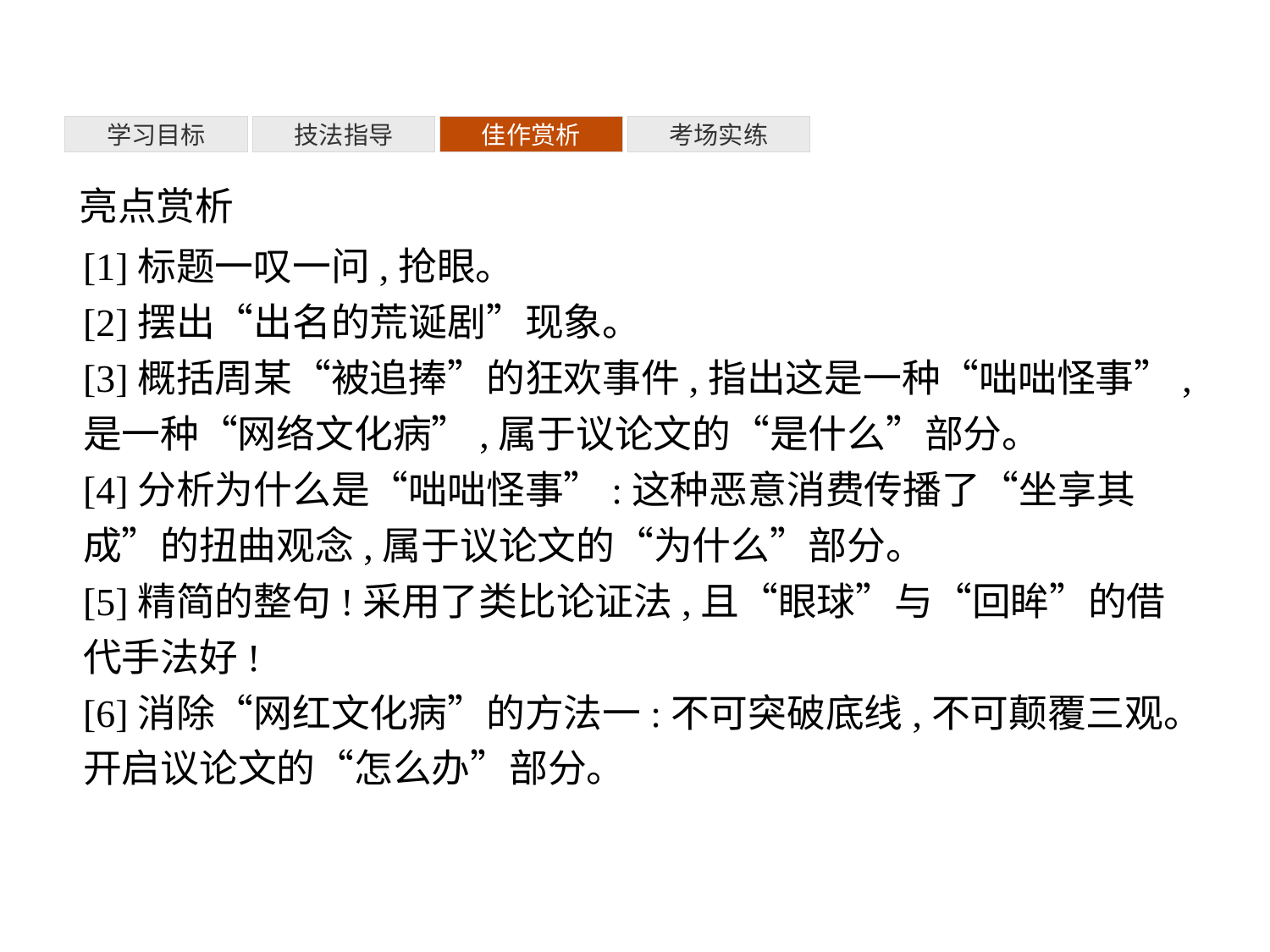

考场实练
学习目标
技法指导
佳作赏析
亮点赏析
[1]标题一叹一问,抢眼。
[2]摆出“出名的荒诞剧”现象。
[3]概括周某“被追捧”的狂欢事件,指出这是一种“咄咄怪事”,是一种“网络文化病”,属于议论文的“是什么”部分。
[4]分析为什么是“咄咄怪事”:这种恶意消费传播了“坐享其成”的扭曲观念,属于议论文的“为什么”部分。
[5]精简的整句!采用了类比论证法,且“眼球”与“回眸”的借代手法好!
[6]消除“网红文化病”的方法一:不可突破底线,不可颠覆三观。开启议论文的“怎么办”部分。